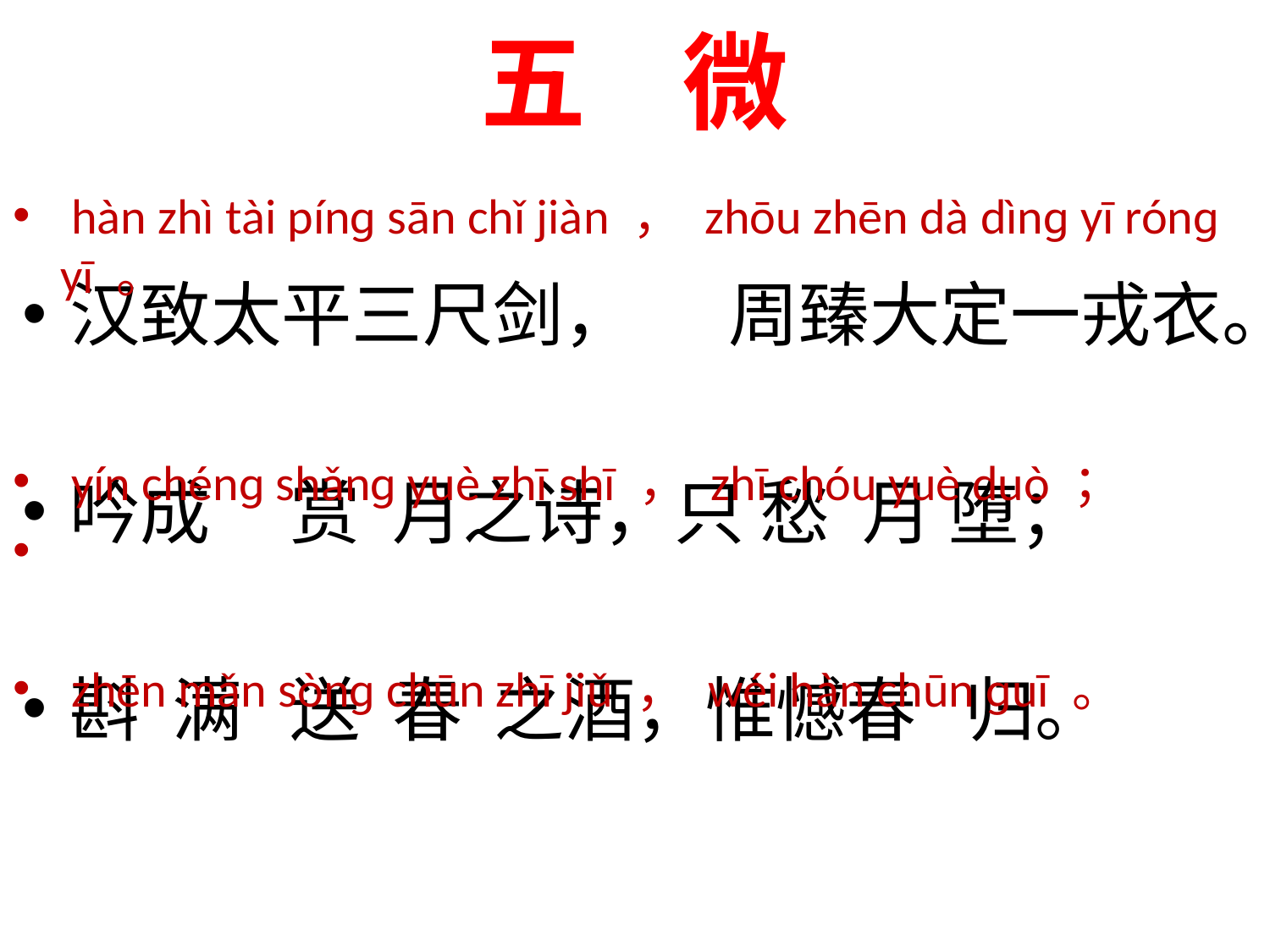

五    微
#
 hàn zhì tài pínɡ sān chǐ jiàn ， zhōu zhēn dà dìnɡ yī rónɡ yī 。

 yín chénɡ shǎnɡ yuè zhī shī ， zhī chóu yuè duò ；

 zhēn mǎn sònɡ chūn zhī jiǔ ， wéi hàn chūn ɡuī 。
汉致太平三尺剑，      周臻大定一戎衣。

吟成     赏  月之诗，只 愁  月 堕；

斟  满   送  春  之酒，惟憾春   归。